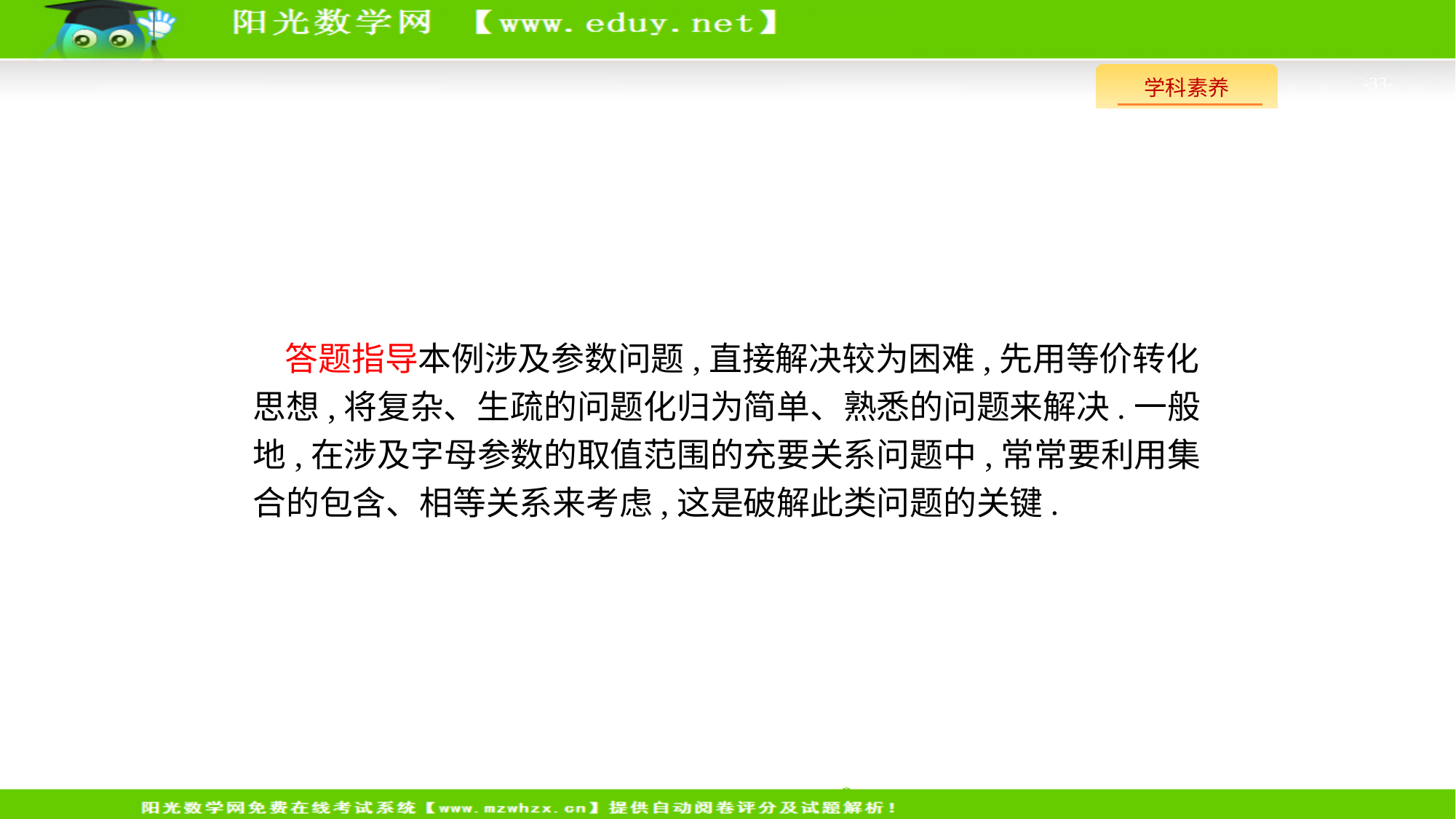

-33-
答题指导本例涉及参数问题,直接解决较为困难,先用等价转化思想,将复杂、生疏的问题化归为简单、熟悉的问题来解决.一般地,在涉及字母参数的取值范围的充要关系问题中,常常要利用集合的包含、相等关系来考虑,这是破解此类问题的关键.